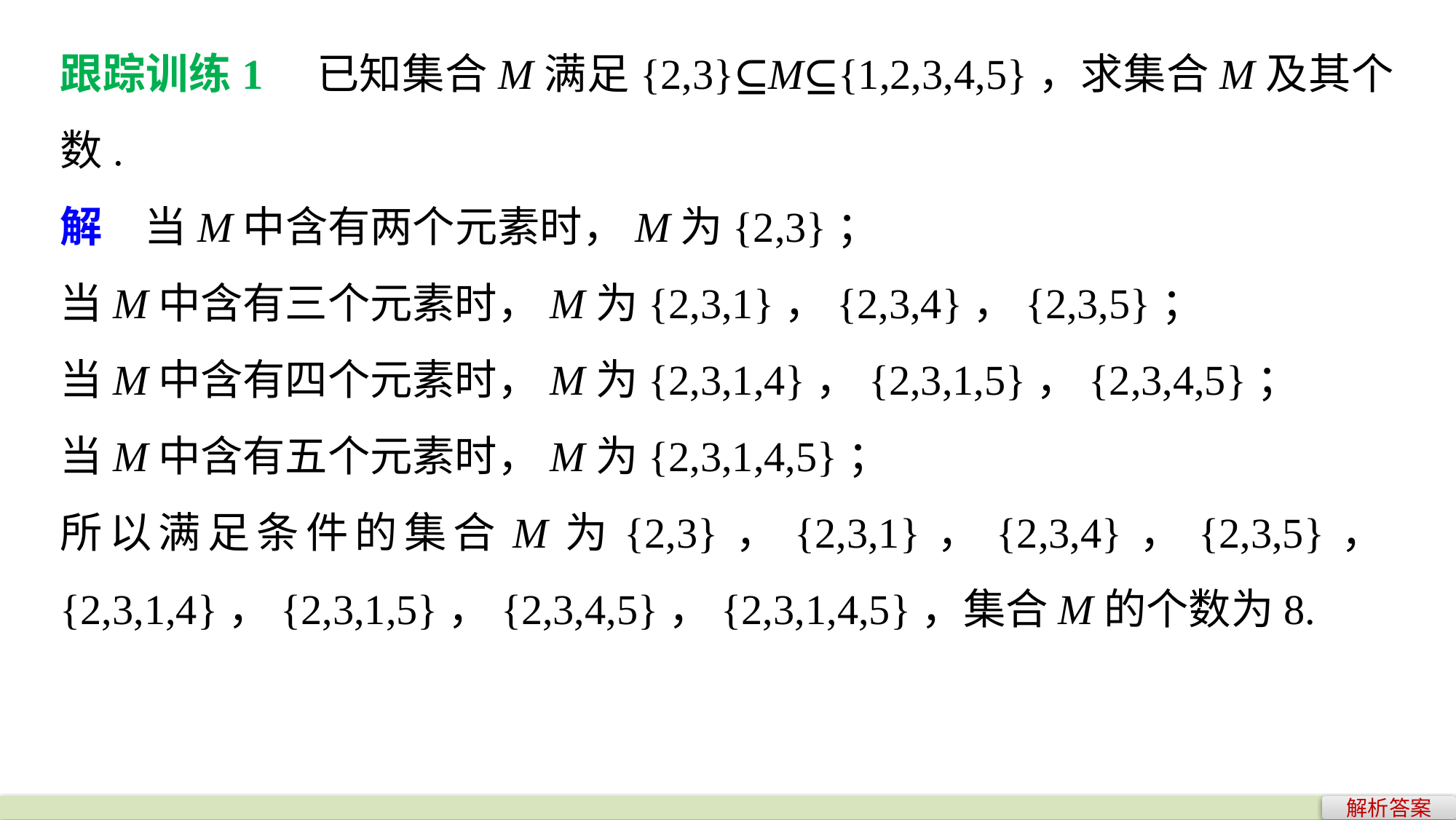

跟踪训练1　已知集合M满足{2,3}⊆M⊆{1,2,3,4,5}，求集合M及其个数.
解　当M中含有两个元素时，M为{2,3}；
当M中含有三个元素时，M为{2,3,1}，{2,3,4}，{2,3,5}；
当M中含有四个元素时，M为{2,3,1,4}，{2,3,1,5}，{2,3,4,5}；
当M中含有五个元素时，M为{2,3,1,4,5}；
所以满足条件的集合M为{2,3}，{2,3,1}，{2,3,4}，{2,3,5}，{2,3,1,4}，{2,3,1,5}，{2,3,4,5}，{2,3,1,4,5}，集合M的个数为8.
解析答案